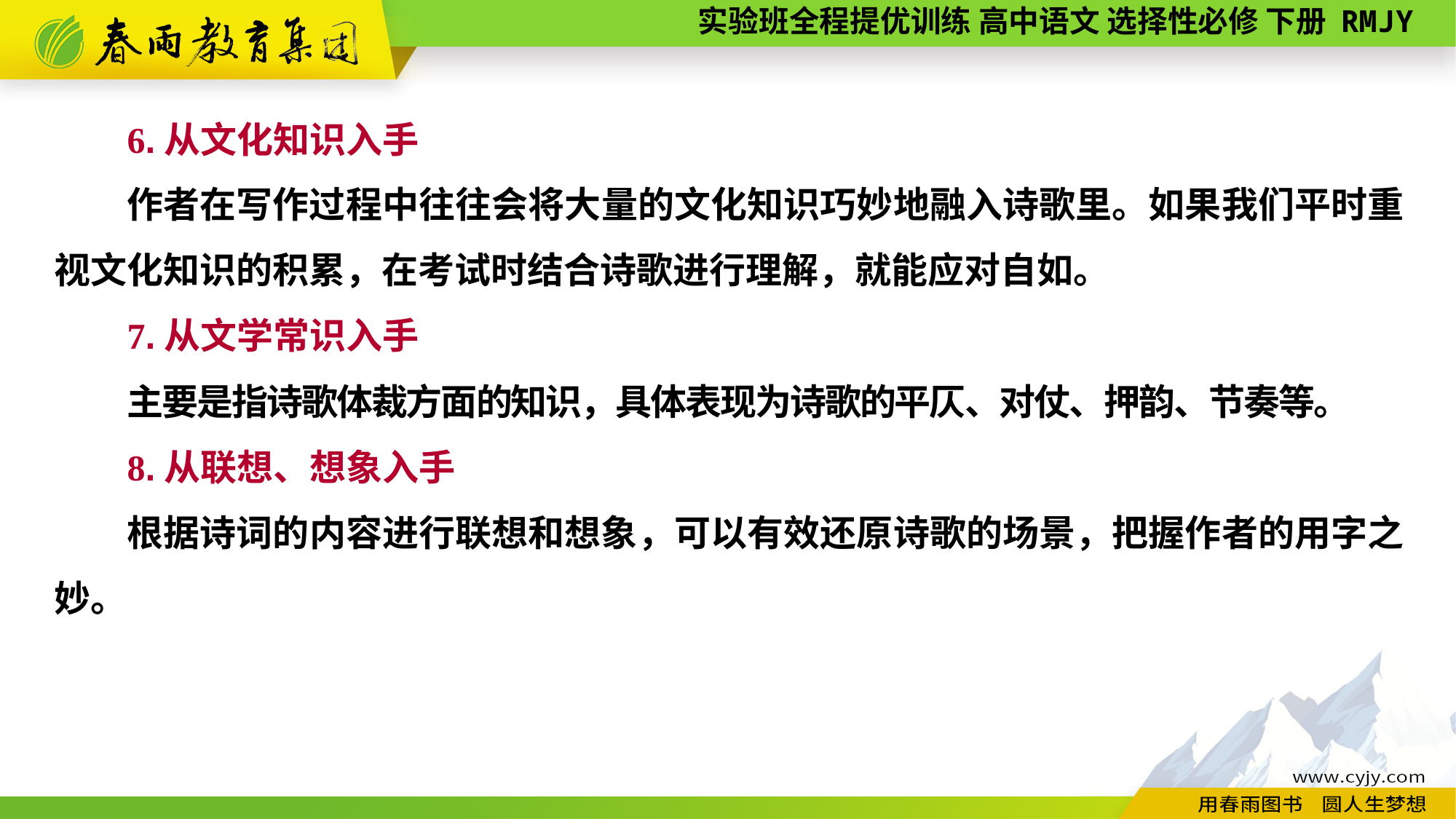

6.从文化知识入手
作者在写作过程中往往会将大量的文化知识巧妙地融入诗歌里。如果我们平时重视文化知识的积累，在考试时结合诗歌进行理解，就能应对自如。
7.从文学常识入手
主要是指诗歌体裁方面的知识，具体表现为诗歌的平仄、对仗、押韵、节奏等。
8.从联想、想象入手
根据诗词的内容进行联想和想象，可以有效还原诗歌的场景，把握作者的用字之妙。